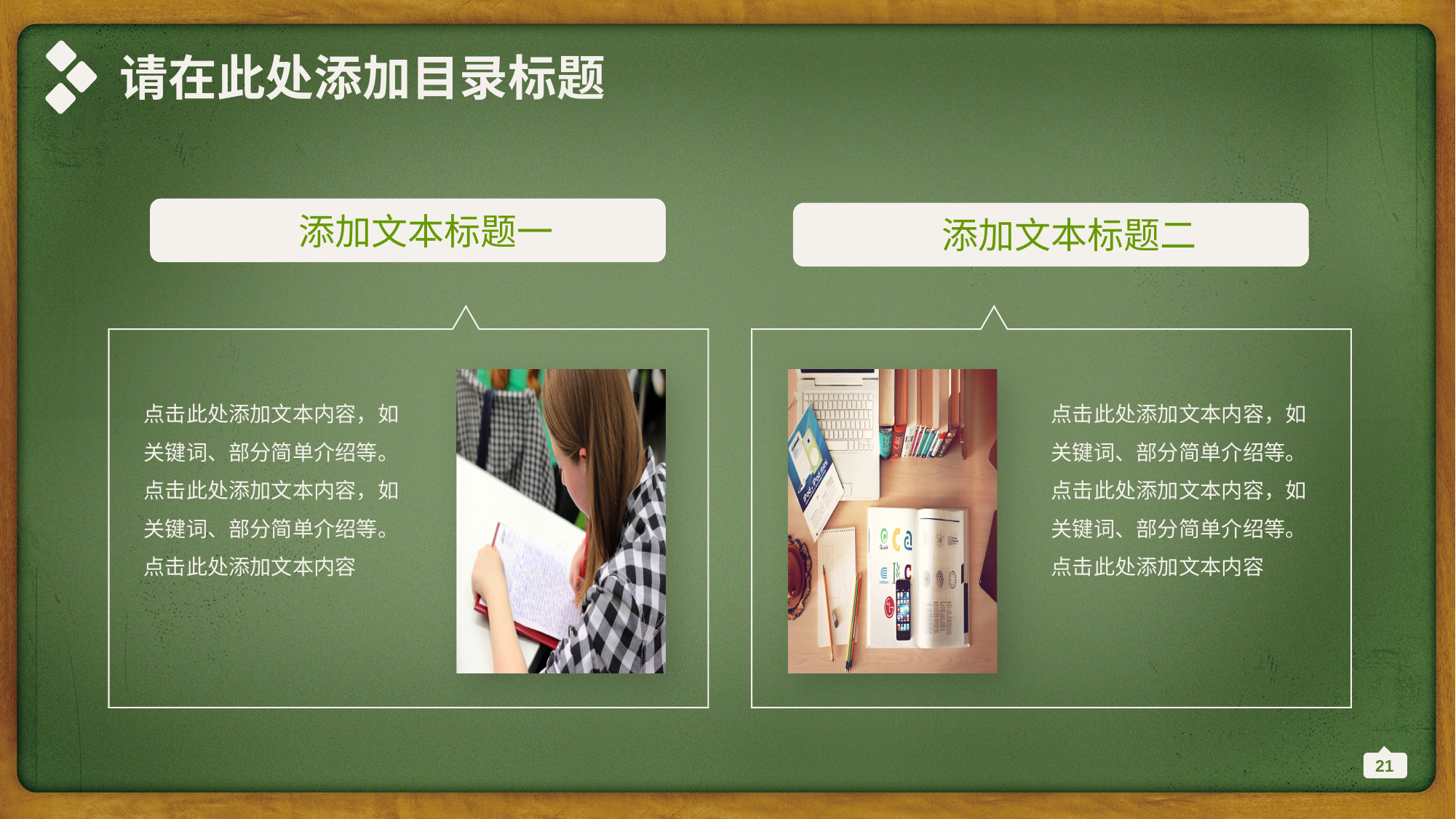

请在此处添加目录标题

添加文本标题一

添加文本标题二

点击此处添加文本内容，如关键词、部分简单介绍等。点击此处添加文本内容，如关键词、部分简单介绍等。点击此处添加文本内容
点击此处添加文本内容，如关键词、部分简单介绍等。点击此处添加文本内容，如关键词、部分简单介绍等。点击此处添加文本内容